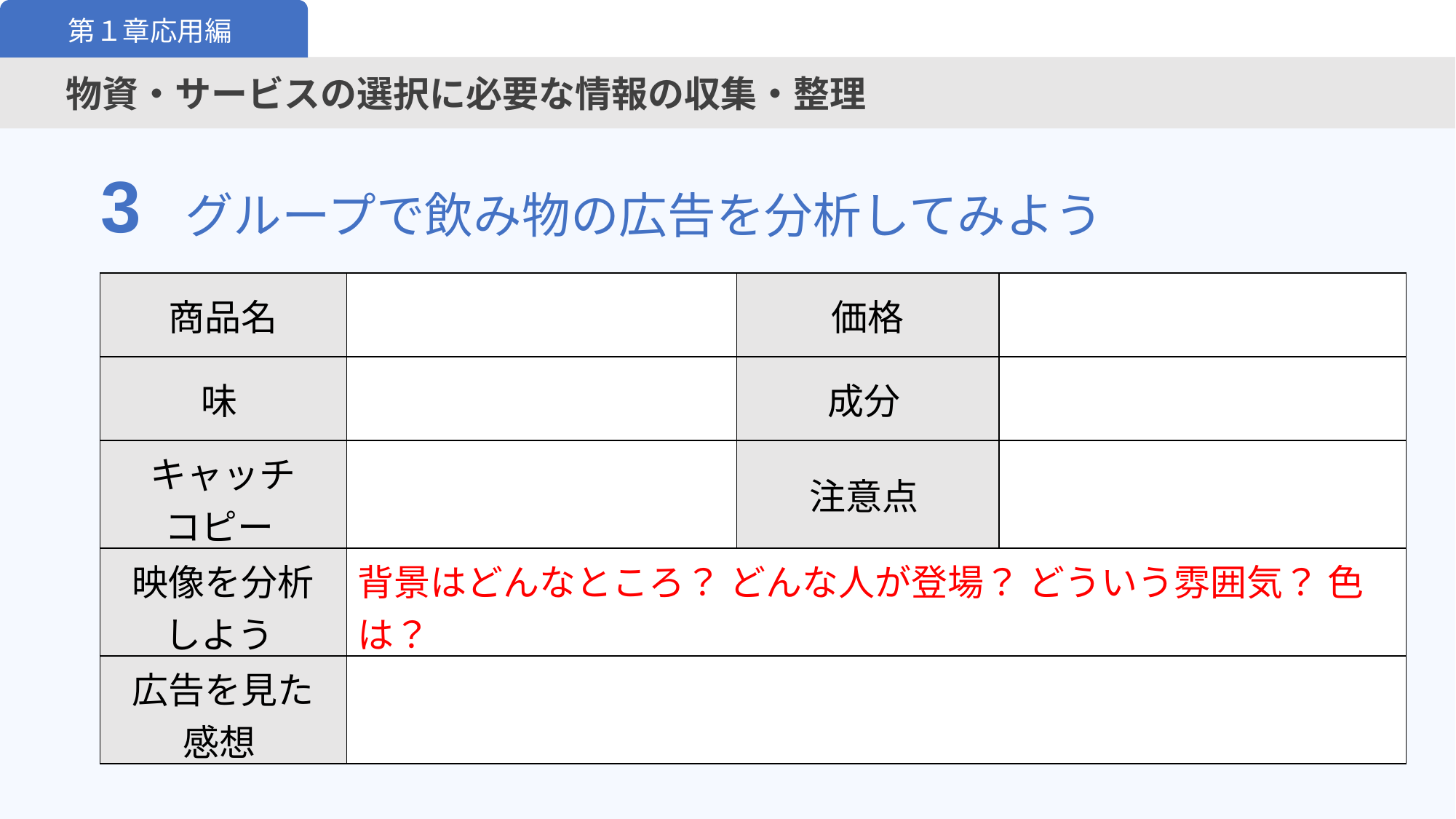

第１章応用編
物資・サービスの選択に必要な情報の収集・整理
3

グループで飲み物の広告を分析してみよう
| 商品名 |  | 価格 |  |
| --- | --- | --- | --- |
| 味 |  | 成分 |  |
| キャッチ コピー |  | 注意点 |  |
| 映像を分析 しよう | 背景はどんなところ？ どんな人が登場？ どういう雰囲気？ 色は？ |  |  |
| 広告を見た 感想 |  |  |  |